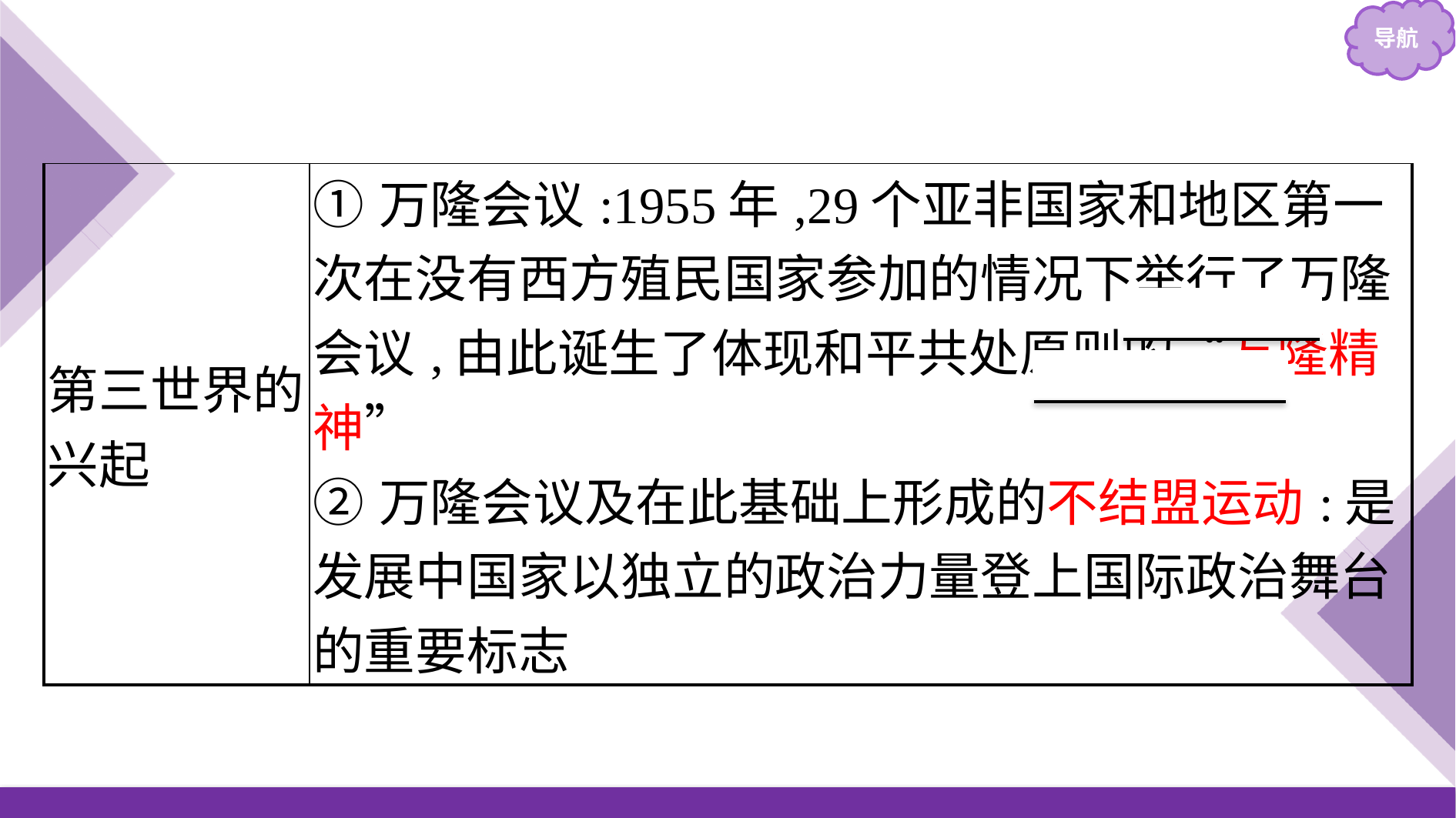

| 第三世界的兴起 | ①万隆会议:1955年,29个亚非国家和地区第一次在没有西方殖民国家参加的情况下举行了万隆会议,由此诞生了体现和平共处原则的“万隆精神” ②万隆会议及在此基础上形成的不结盟运动:是发展中国家以独立的政治力量登上国际政治舞台的重要标志 |
| --- | --- |